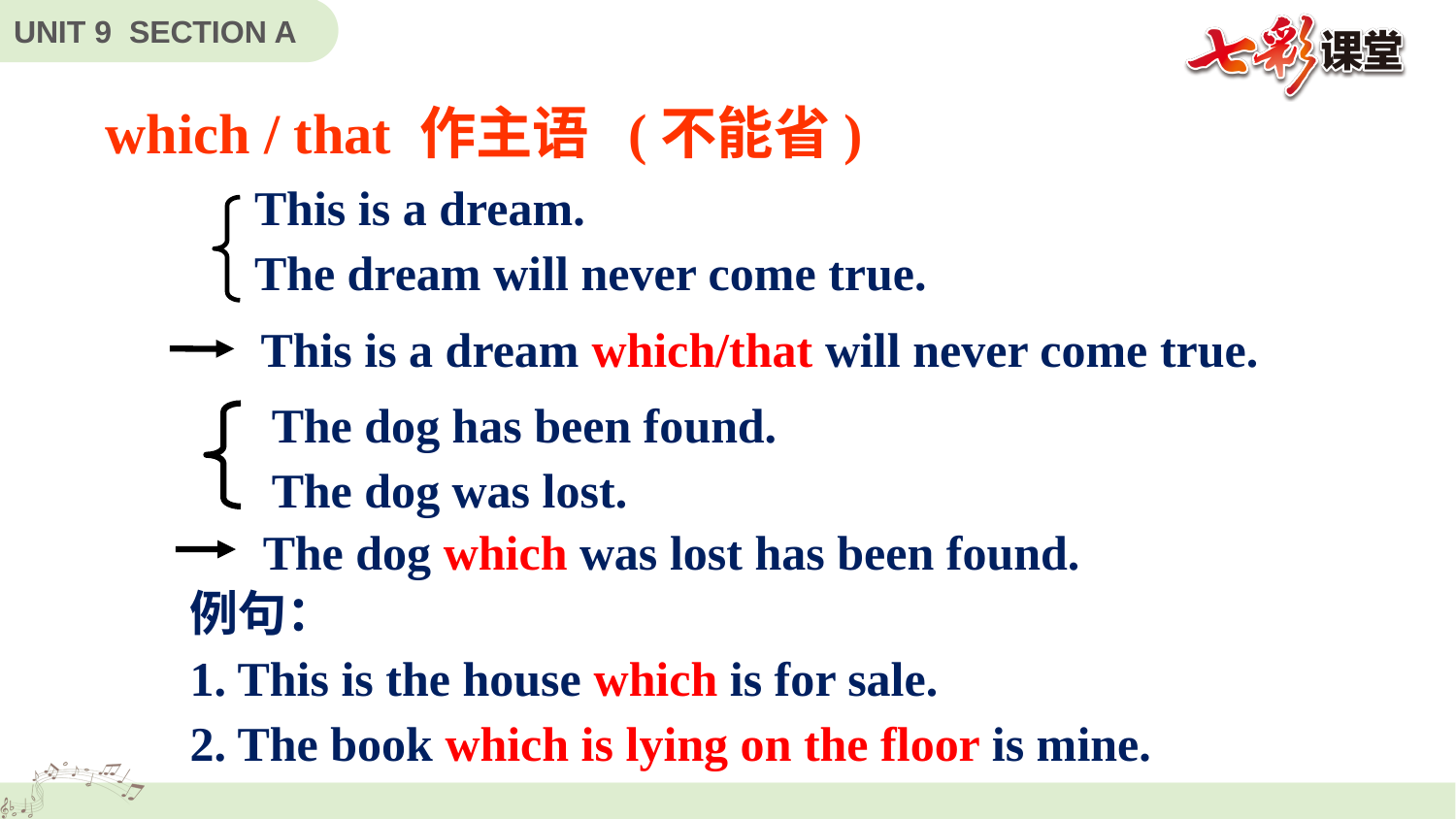

which / that 作主语  (不能省)
This is a dream.
The dream will never come true.

This is a dream which/that will never come true.

The dog has been found.
The dog was lost.

The dog which was lost has been found.

例句：
1. This is the house which is for sale.
2. The book which is lying on the floor is mine.